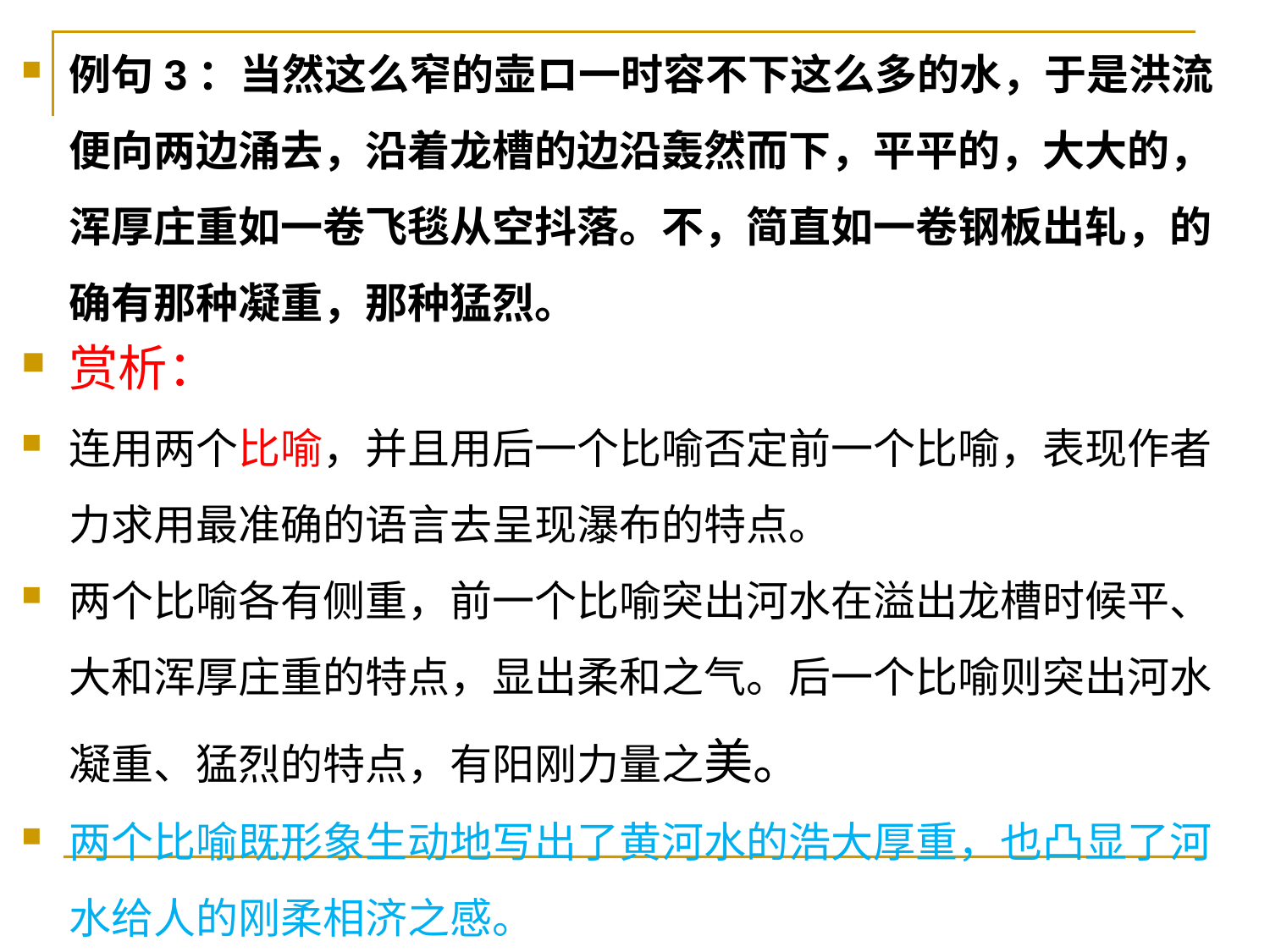

例句3：当然这么窄的壶ロ一时容不下这么多的水，于是洪流便向两边涌去，沿着龙槽的边沿轰然而下，平平的，大大的，浑厚庄重如一卷飞毯从空抖落。不，简直如一卷钢板出轧，的确有那种凝重，那种猛烈。
赏析：
连用两个比喻，并且用后一个比喻否定前一个比喻，表现作者力求用最准确的语言去呈现瀑布的特点。
两个比喻各有侧重，前一个比喻突出河水在溢出龙槽时候平、大和浑厚庄重的特点，显出柔和之气。后一个比喻则突出河水凝重、猛烈的特点，有阳刚力量之美。
两个比喻既形象生动地写出了黄河水的浩大厚重，也凸显了河水给人的刚柔相济之感。